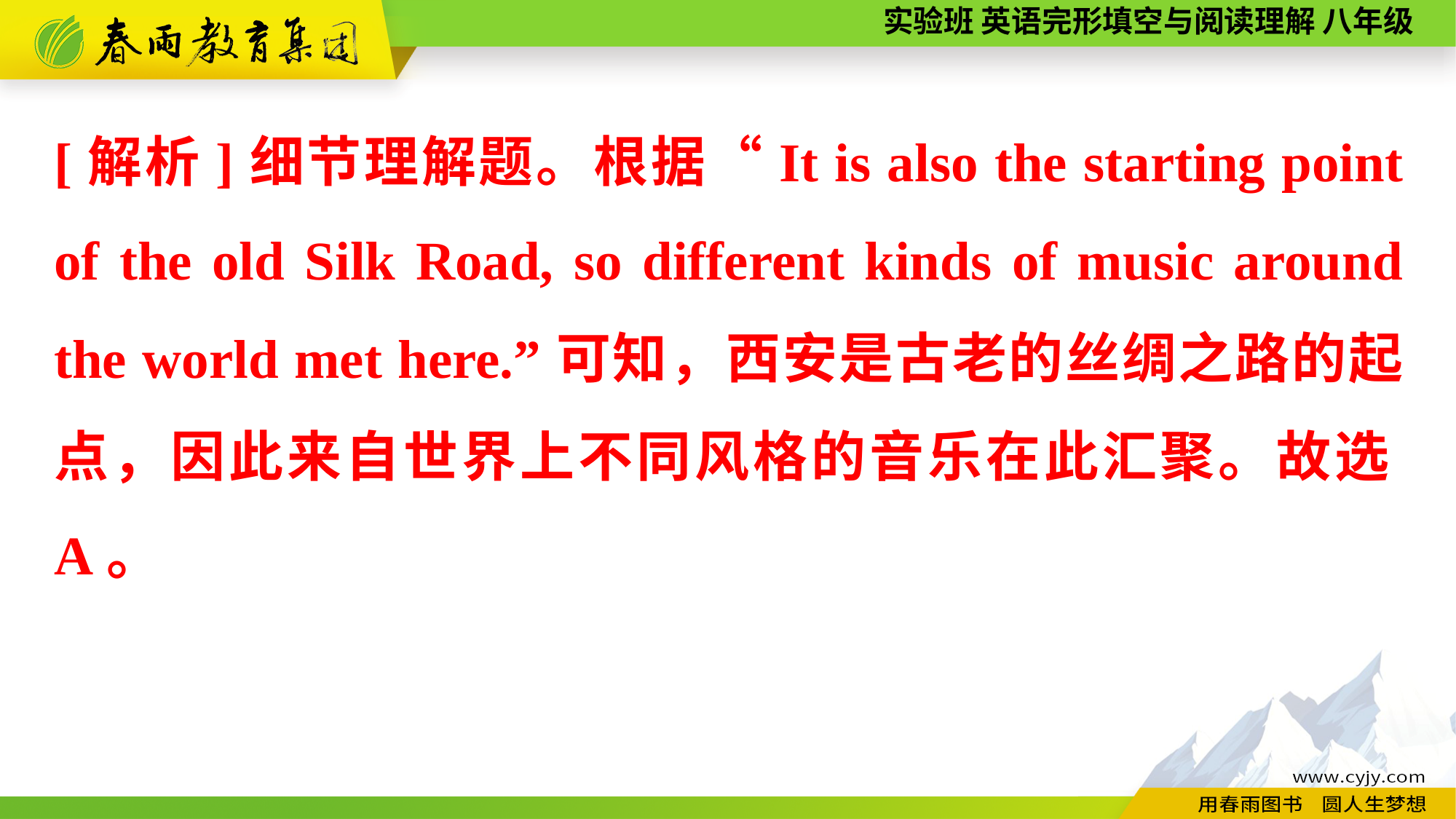

[解析]细节理解题。根据“It is also the starting point of the old Silk Road, so different kinds of music around the world met here.”可知，西安是古老的丝绸之路的起点，因此来自世界上不同风格的音乐在此汇聚。故选A。